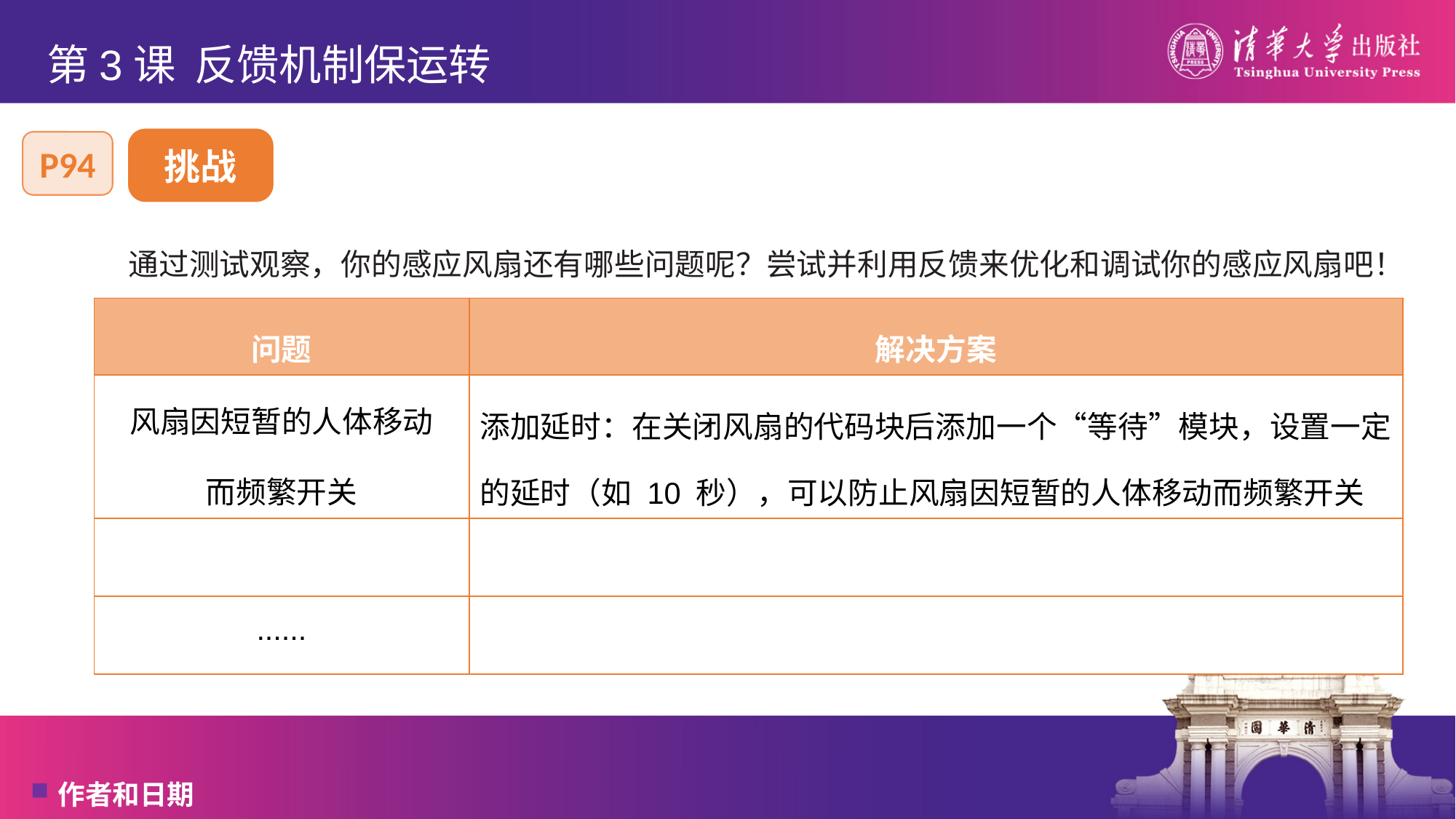

# 第3课  反馈机制保运转
挑战
P94
通过测试观察，你的感应风扇还有哪些问题呢？尝试并利用反馈来优化和调试你的感应风扇吧！
| 问题 | 解决方案 |
| --- | --- |
| 风扇因短暂的人体移动 而频繁开关 | 添加延时：在关闭风扇的代码块后添加一个“等待”模块，设置一定的延时（如 10 秒），可以防止风扇因短暂的人体移动而频繁开关 |
|  |  |
| ...... |  |
作者和日期